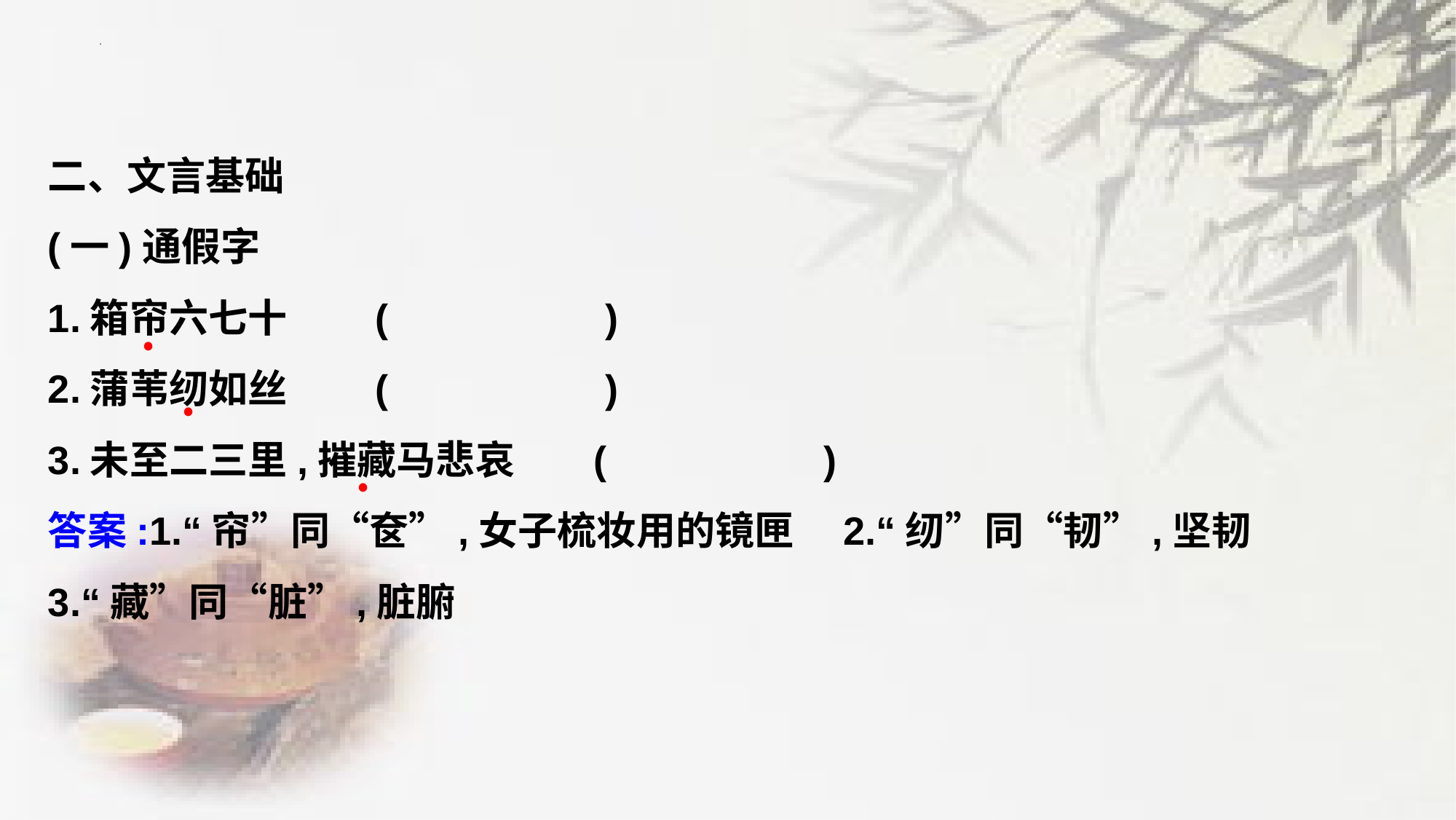

二、文言基础
(一)通假字
1.箱帘六七十	(　　　　　)
2.蒲苇纫如丝	(　　　　　)
3.未至二三里,摧藏马悲哀	(　　　　　)
答案:1.“帘”同“奁”,女子梳妆用的镜匣　2.“纫”同“韧”,坚韧　3.“藏”同“脏”,脏腑
﹒
﹒
﹒